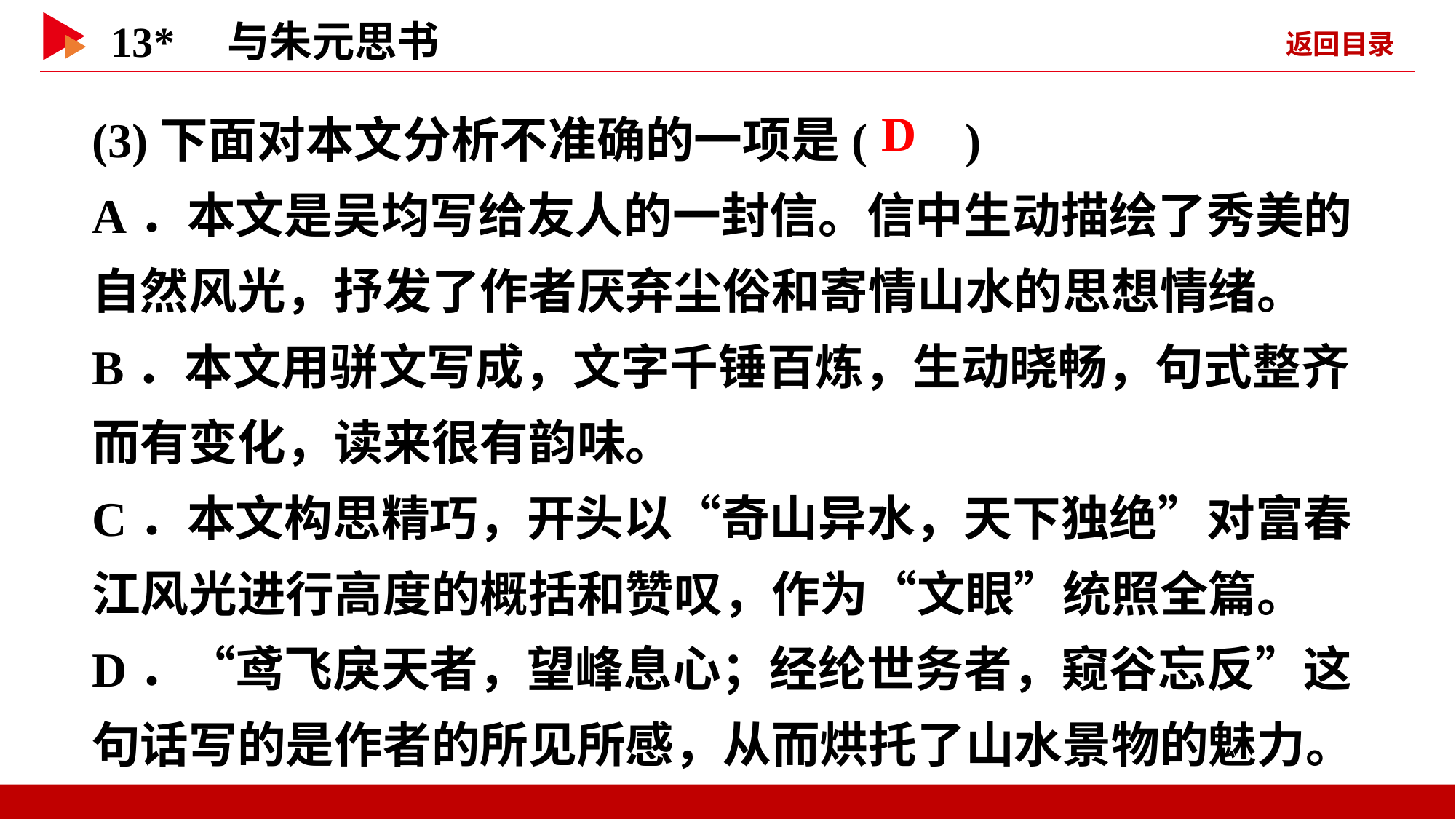

(3)下面对本文分析不准确的一项是(        )
A．本文是吴均写给友人的一封信。信中生动描绘了秀美的自然风光，抒发了作者厌弃尘俗和寄情山水的思想情绪。
B．本文用骈文写成，文字千锤百炼，生动晓畅，句式整齐而有变化，读来很有韵味。
C．本文构思精巧，开头以“奇山异水，天下独绝”对富春江风光进行高度的概括和赞叹，作为“文眼”统照全篇。
D．“鸢飞戾天者，望峰息心；经纶世务者，窥谷忘反”这句话写的是作者的所见所感，从而烘托了山水景物的魅力。
   D